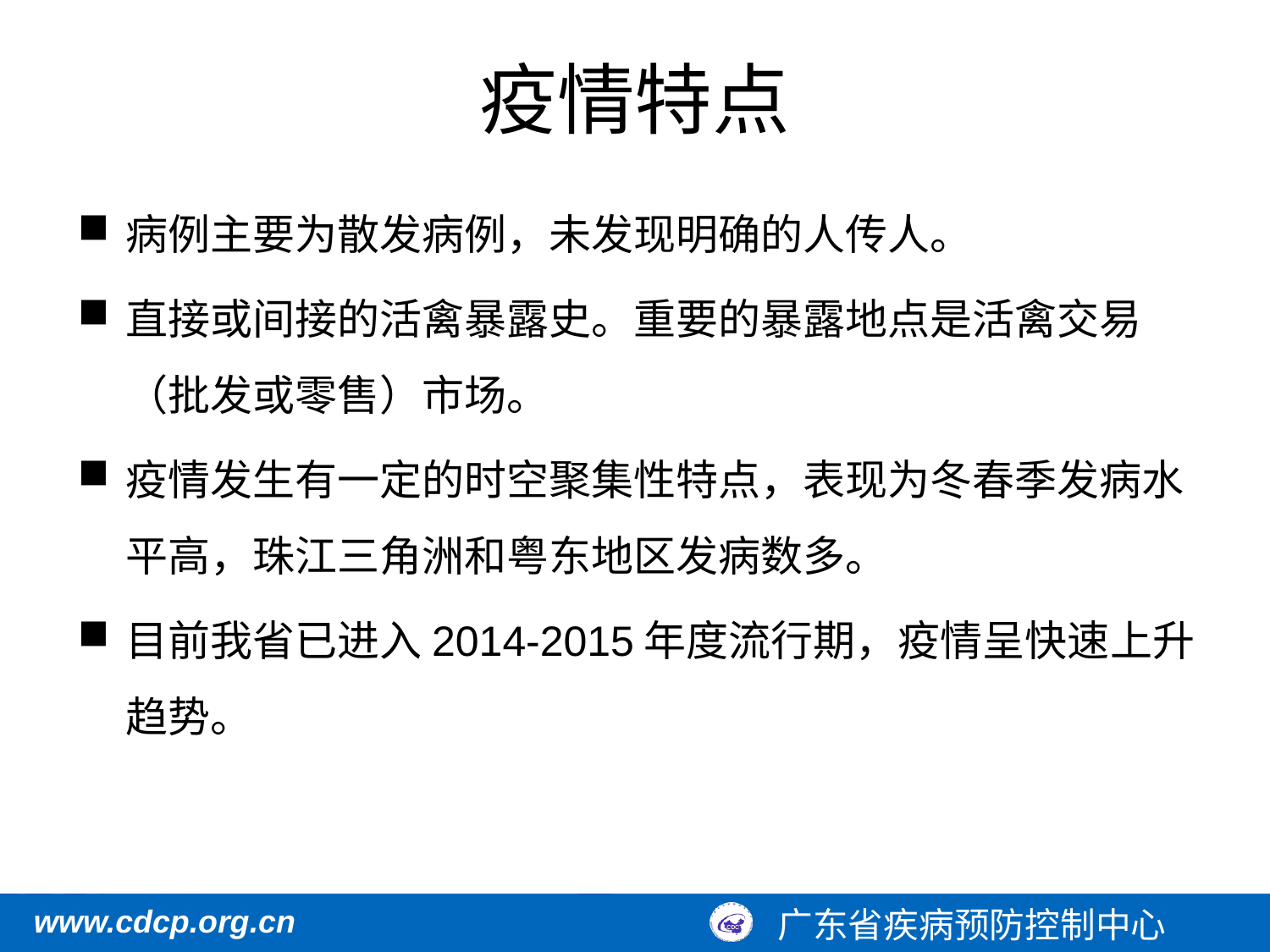

# 疫情特点
病例主要为散发病例，未发现明确的人传人。
直接或间接的活禽暴露史。重要的暴露地点是活禽交易（批发或零售）市场。
疫情发生有一定的时空聚集性特点，表现为冬春季发病水平高，珠江三角洲和粤东地区发病数多。
目前我省已进入2014-2015年度流行期，疫情呈快速上升趋势。